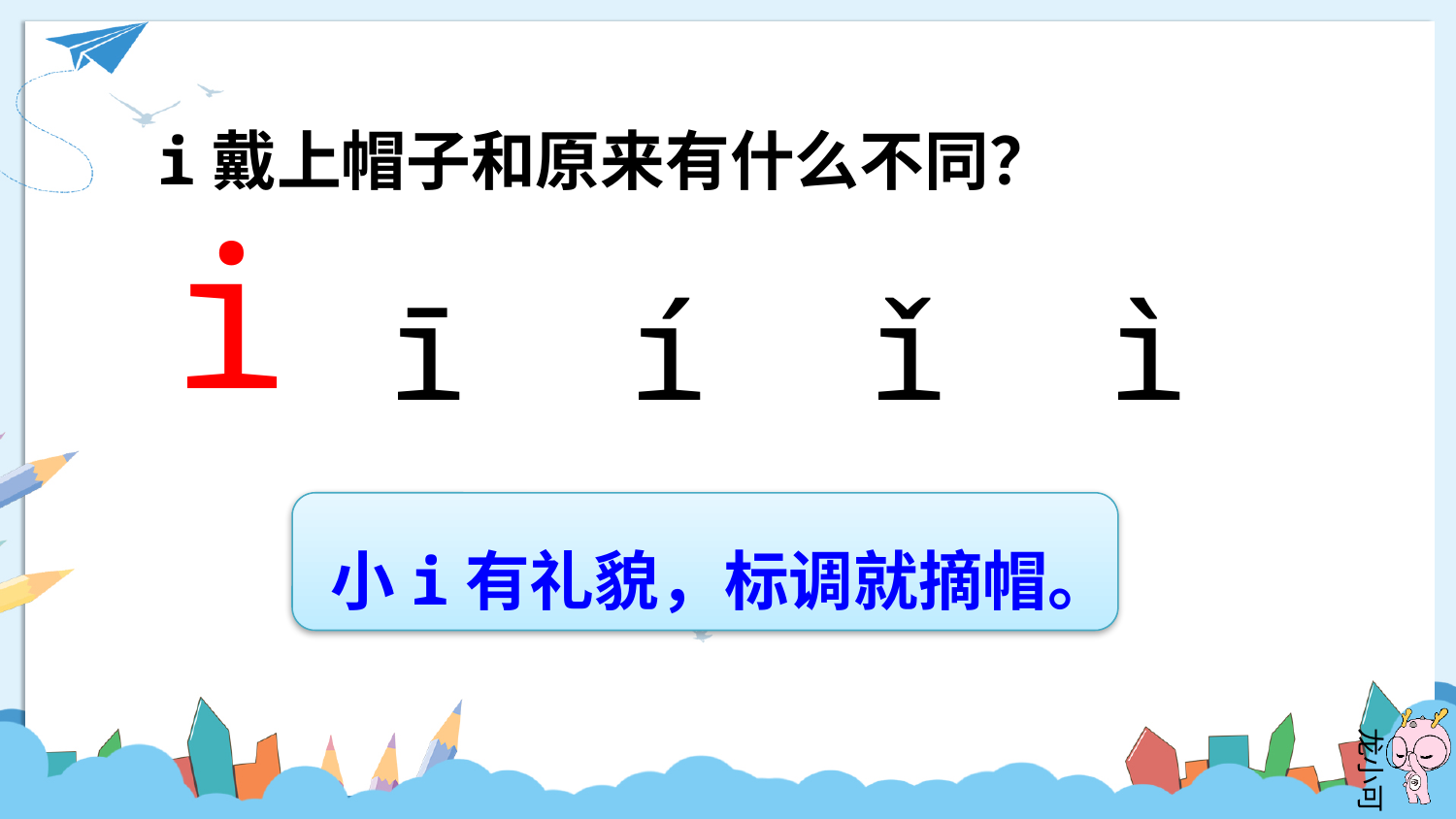

i戴上帽子和原来有什么不同？
i
ī  í  ǐ  ì

小i有礼貌，标调就摘帽。